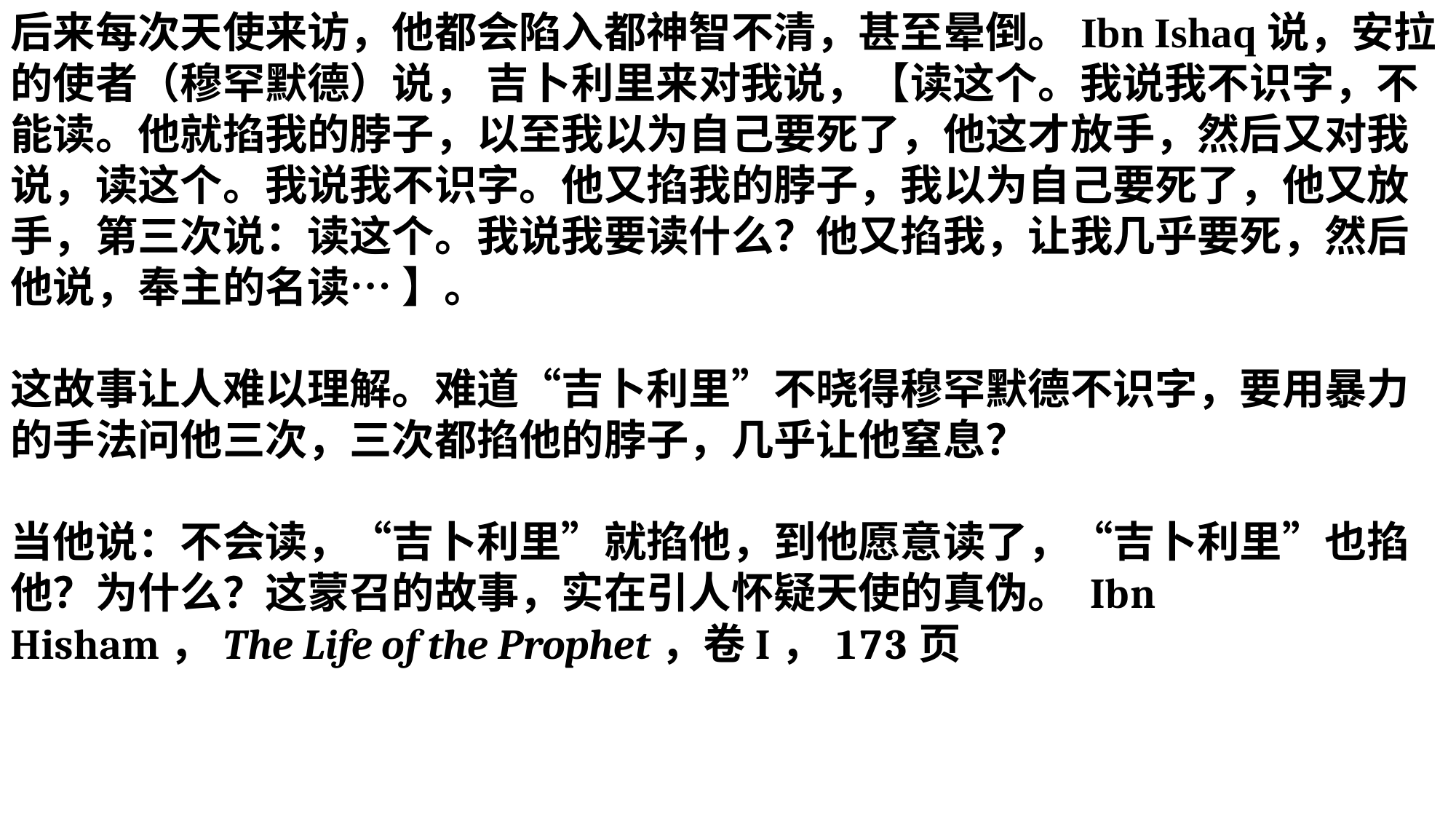

后来每次天使来访，他都会陷入都神智不清，甚至晕倒。Ibn Ishaq说，安拉的使者（穆罕默德）说， 吉卜利里来对我说，【读这个。我说我不识字，不能读。他就掐我的脖子，以至我以为自己要死了，他这才放手，然后又对我说，读这个。我说我不识字。他又掐我的脖子，我以为自己要死了，他又放手，第三次说：读这个。我说我要读什么？他又掐我，让我几乎要死，然后他说，奉主的名读… 】。

这故事让人难以理解。难道“吉卜利里”不晓得穆罕默德不识字，要用暴力的手法问他三次，三次都掐他的脖子，几乎让他窒息？

当他说：不会读，“吉卜利里”就掐他，到他愿意读了，“吉卜利里”也掐他？为什么？这蒙召的故事，实在引人怀疑天使的真伪。 Ibn Hisham，The Life of the Prophet，卷I，173页